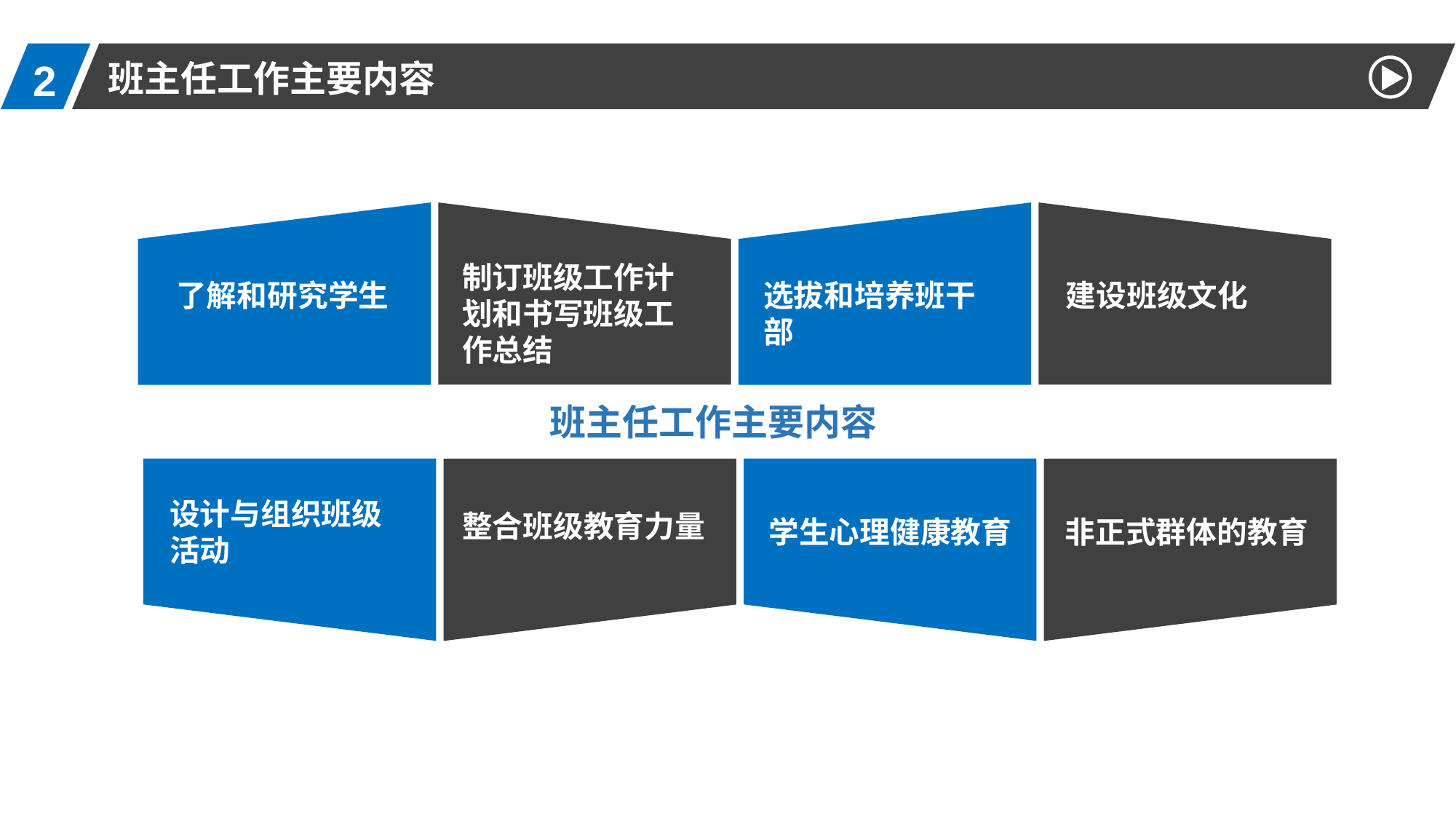

2
班主任工作主要内容

了解和研究学生

制订班级工作计划和书写班级工作总结

选拔和培养班干部

建设班级文化
班主任工作主要内容

设计与组织班级活动

学生心理健康教育

整合班级教育力量

非正式群体的教育